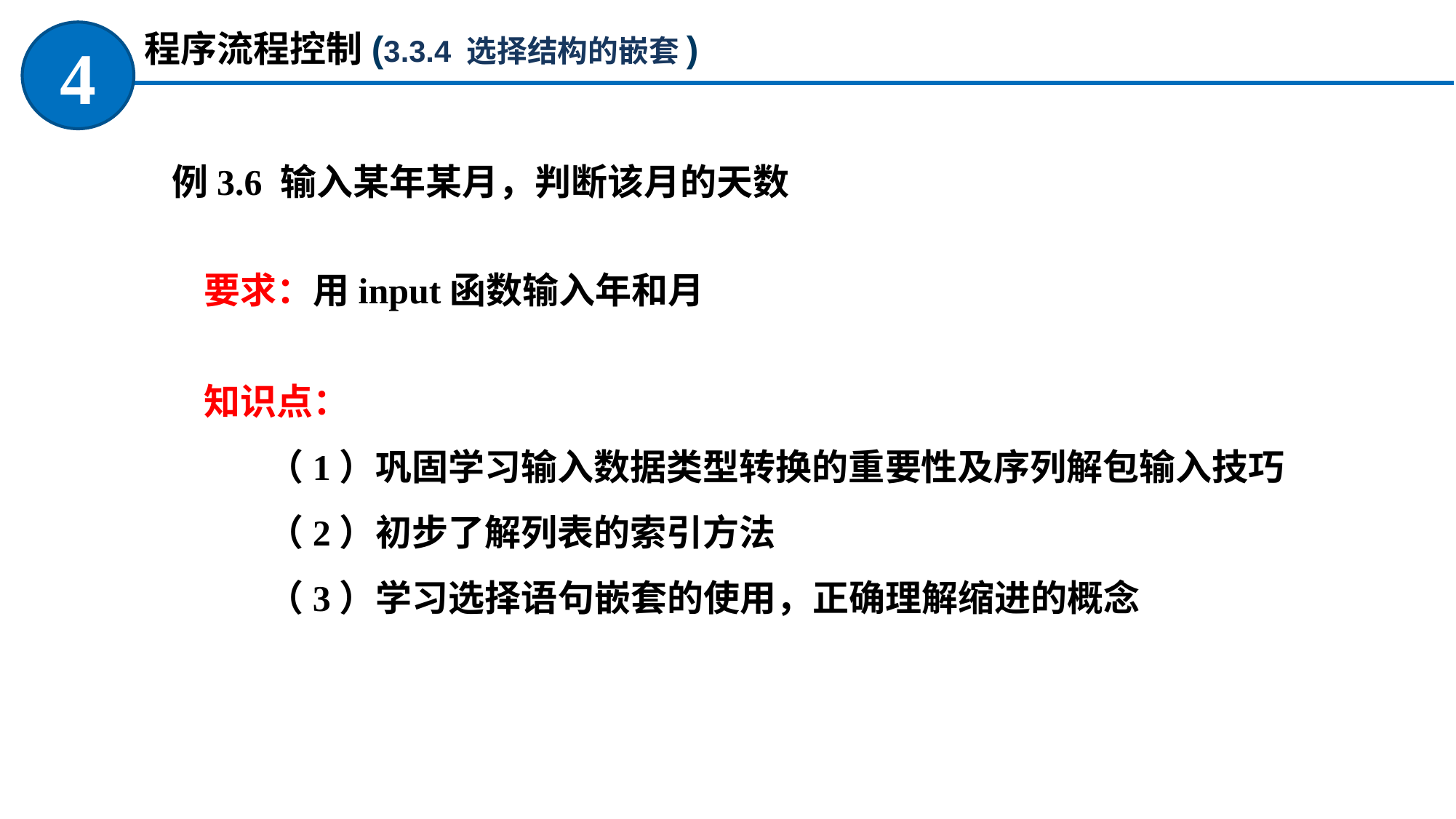

程序流程控制(3.3.4 选择结构的嵌套)
4
例3.6 输入某年某月，判断该月的天数
要求：用input函数输入年和月
知识点：
（1）巩固学习输入数据类型转换的重要性及序列解包输入技巧
（2）初步了解列表的索引方法
（3）学习选择语句嵌套的使用，正确理解缩进的概念